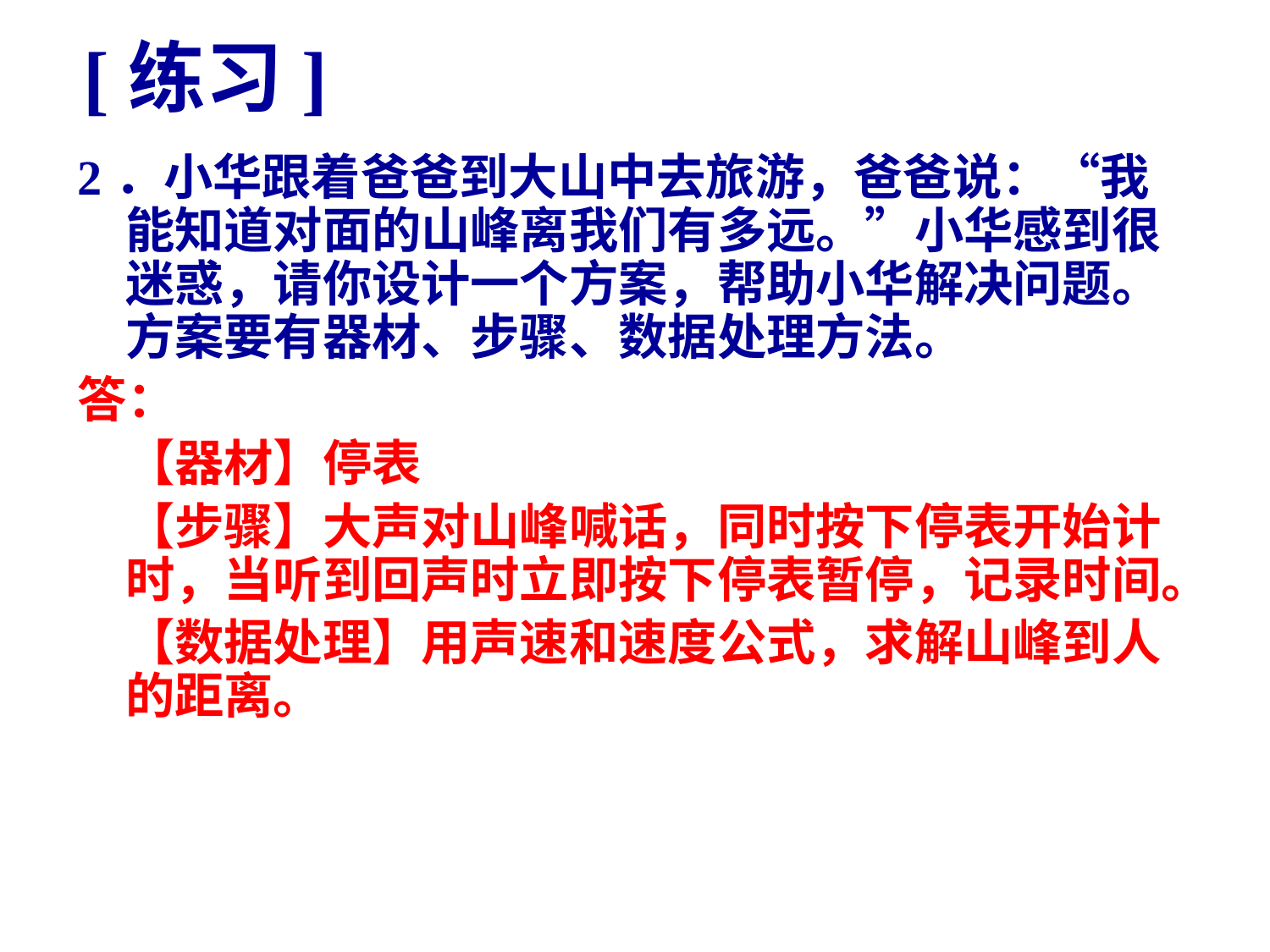

# [练习]
2．小华跟着爸爸到大山中去旅游，爸爸说：“我能知道对面的山峰离我们有多远。”小华感到很迷惑，请你设计一个方案，帮助小华解决问题。方案要有器材、步骤、数据处理方法。
答：
【器材】停表
【步骤】大声对山峰喊话，同时按下停表开始计时，当听到回声时立即按下停表暂停，记录时间。
【数据处理】用声速和速度公式，求解山峰到人的距离。